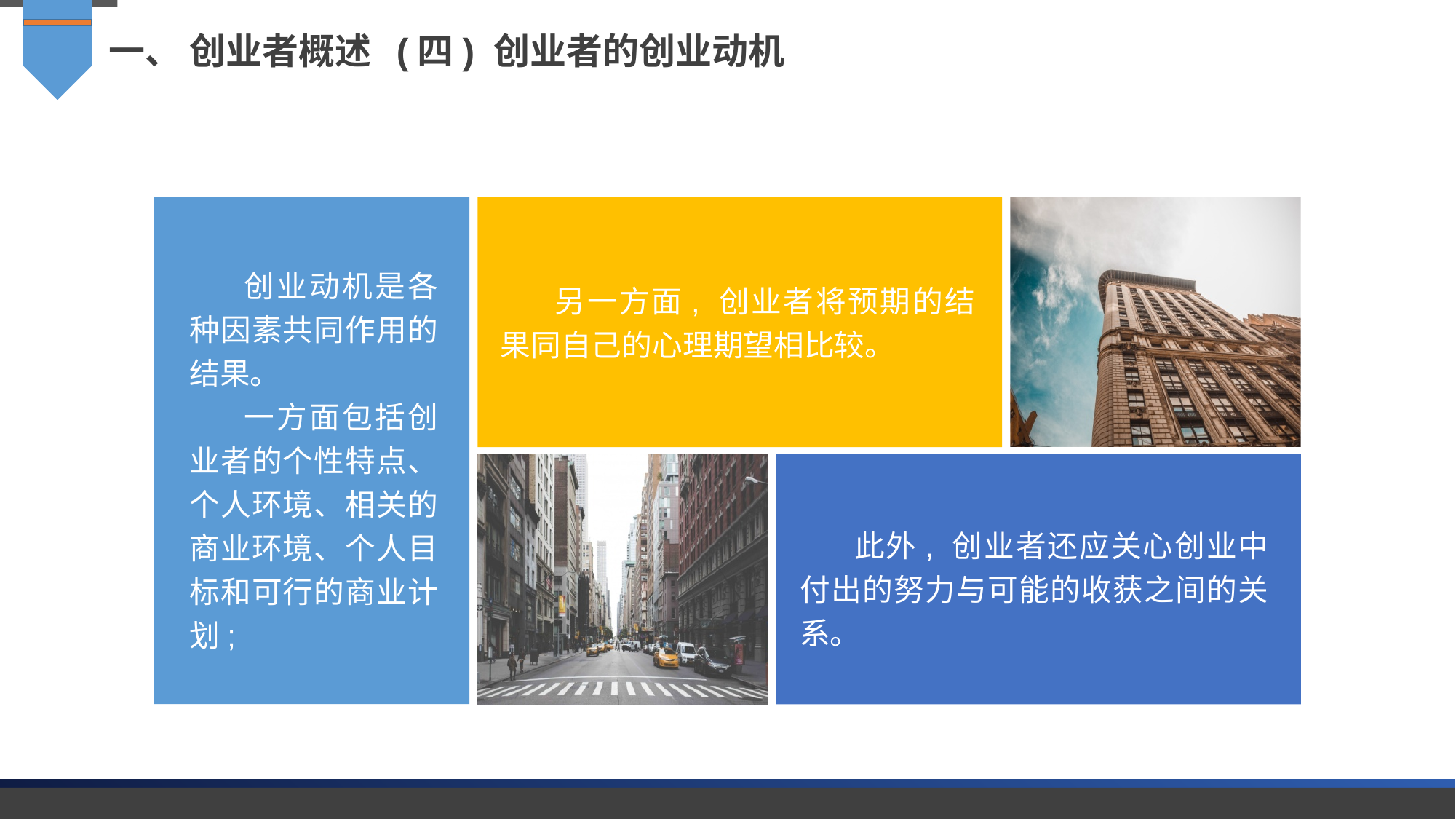

一、 创业者概述  (四) 创业者的创业动机

创业动机是各种因素共同作用的结果。
一方面包括创业者的个性特点、 个人环境、相关的商业环境、个人目标和可行的商业计划;
另一方面, 创业者将预期的结果同自己的心理期望相比较。

此外, 创业者还应关心创业中付出的努力与可能的收获之间的关系。